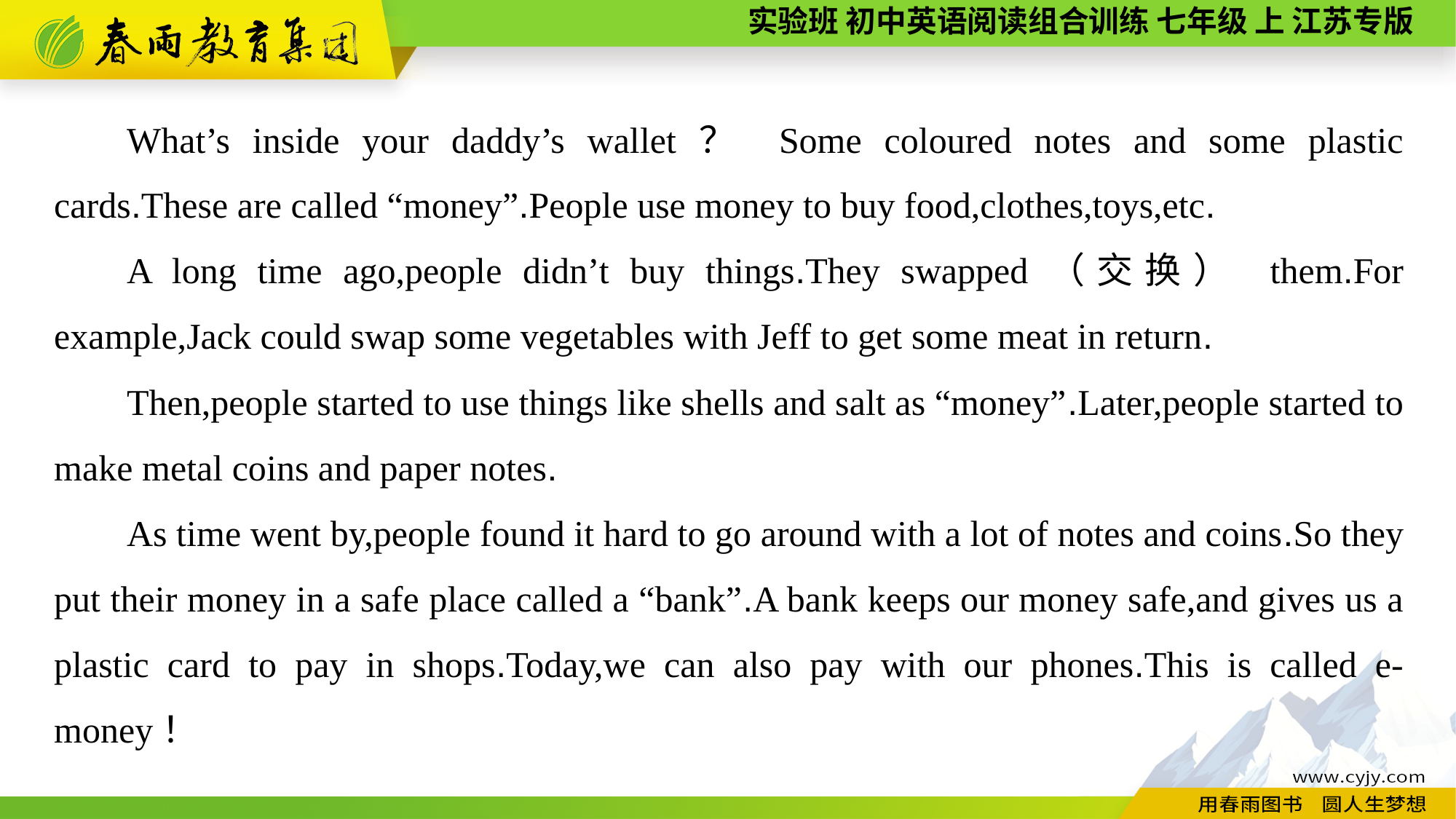

What’s inside your daddy’s wallet？ Some coloured notes and some plastic cards.These are called “money”.People use money to buy food,clothes,toys,etc.
A long time ago,people didn’t buy things.They swapped（交换） them.For example,Jack could swap some vegetables with Jeff to get some meat in return.
Then,people started to use things like shells and salt as “money”.Later,people started to make metal coins and paper notes.
As time went by,people found it hard to go around with a lot of notes and coins.So they put their money in a safe place called a “bank”.A bank keeps our money safe,and gives us a plastic card to pay in shops.Today,we can also pay with our phones.This is called e-money！